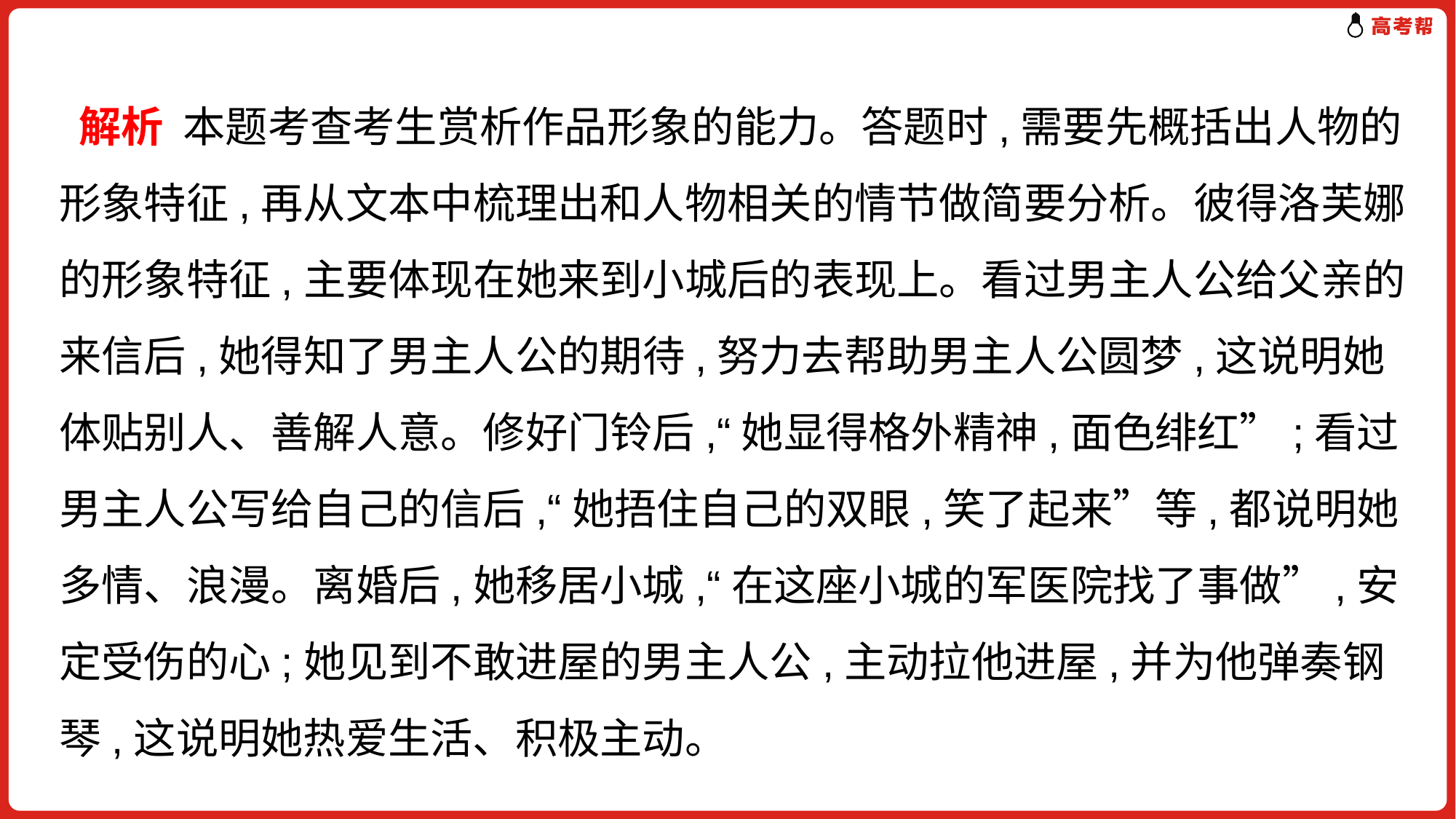

解析  本题考查考生赏析作品形象的能力。答题时,需要先概括出人物的形象特征,再从文本中梳理出和人物相关的情节做简要分析。彼得洛芙娜的形象特征,主要体现在她来到小城后的表现上。看过男主人公给父亲的来信后,她得知了男主人公的期待,努力去帮助男主人公圆梦,这说明她体贴别人、善解人意。修好门铃后,“她显得格外精神,面色绯红”;看过男主人公写给自己的信后,“她捂住自己的双眼,笑了起来”等,都说明她多情、浪漫。离婚后,她移居小城,“在这座小城的军医院找了事做”,安定受伤的心;她见到不敢进屋的男主人公,主动拉他进屋,并为他弹奏钢琴,这说明她热爱生活、积极主动。